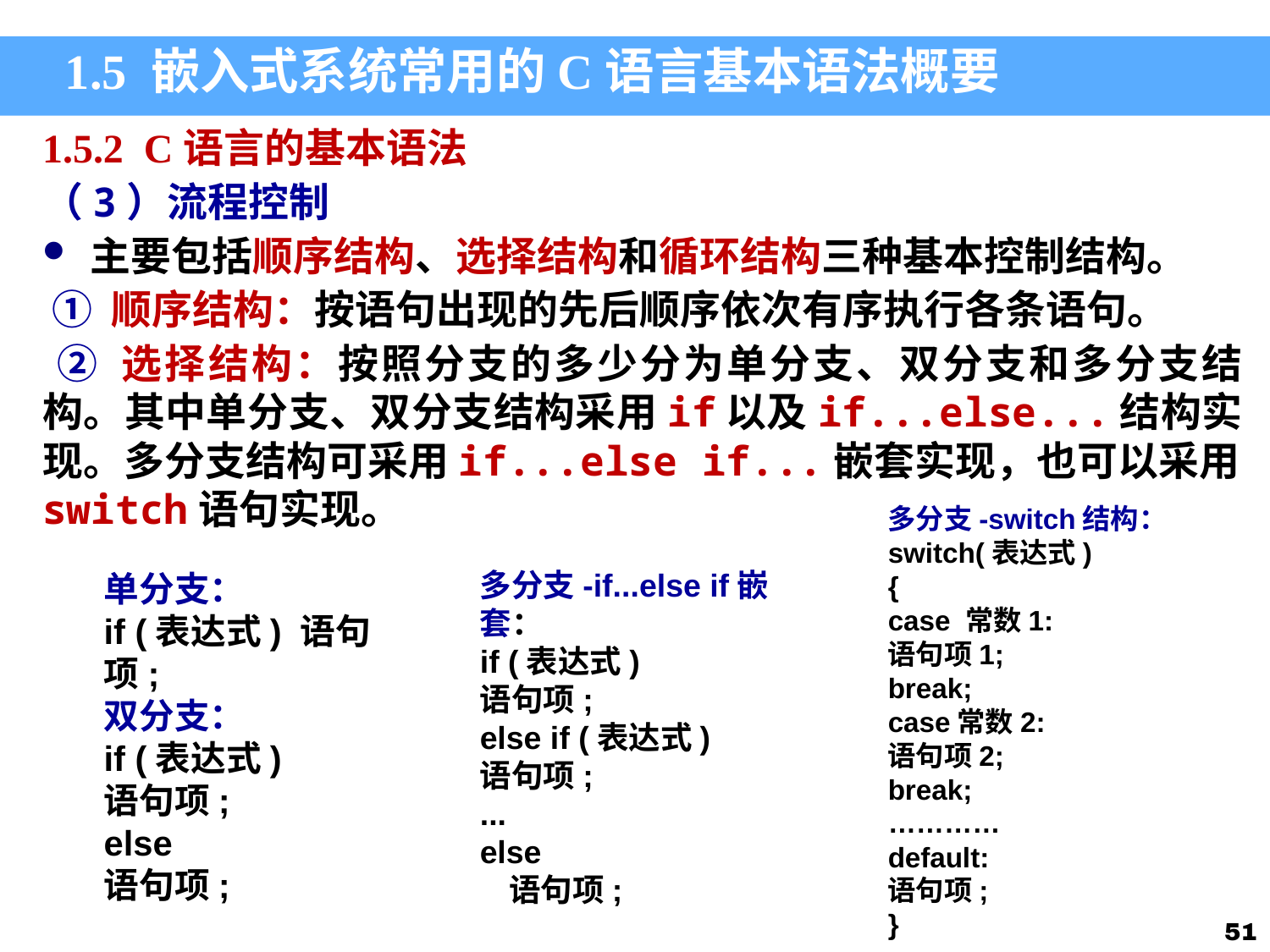

1.5 嵌入式系统常用的C语言基本语法概要
1.5.2  C语言的基本语法
（3）流程控制
主要包括顺序结构、选择结构和循环结构三种基本控制结构。
 ① 顺序结构：按语句出现的先后顺序依次有序执行各条语句。
 ② 选择结构：按照分支的多少分为单分支、双分支和多分支结构。其中单分支、双分支结构采用if以及if...else...结构实现。多分支结构可采用if...else if...嵌套实现，也可以采用switch语句实现。
多分支-switch结构：
switch(表达式)
{
case 常数1:
语句项1;
break;
case常数2:
语句项2;
break;
…………
default:
语句项;
}
多分支-if...else if嵌套：
if (表达式)
语句项;
else if (表达式)
语句项;
...
else
   语句项;

单分支：
if (表达式) 语句项;
双分支：
if (表达式)
语句项;
else
语句项;
51